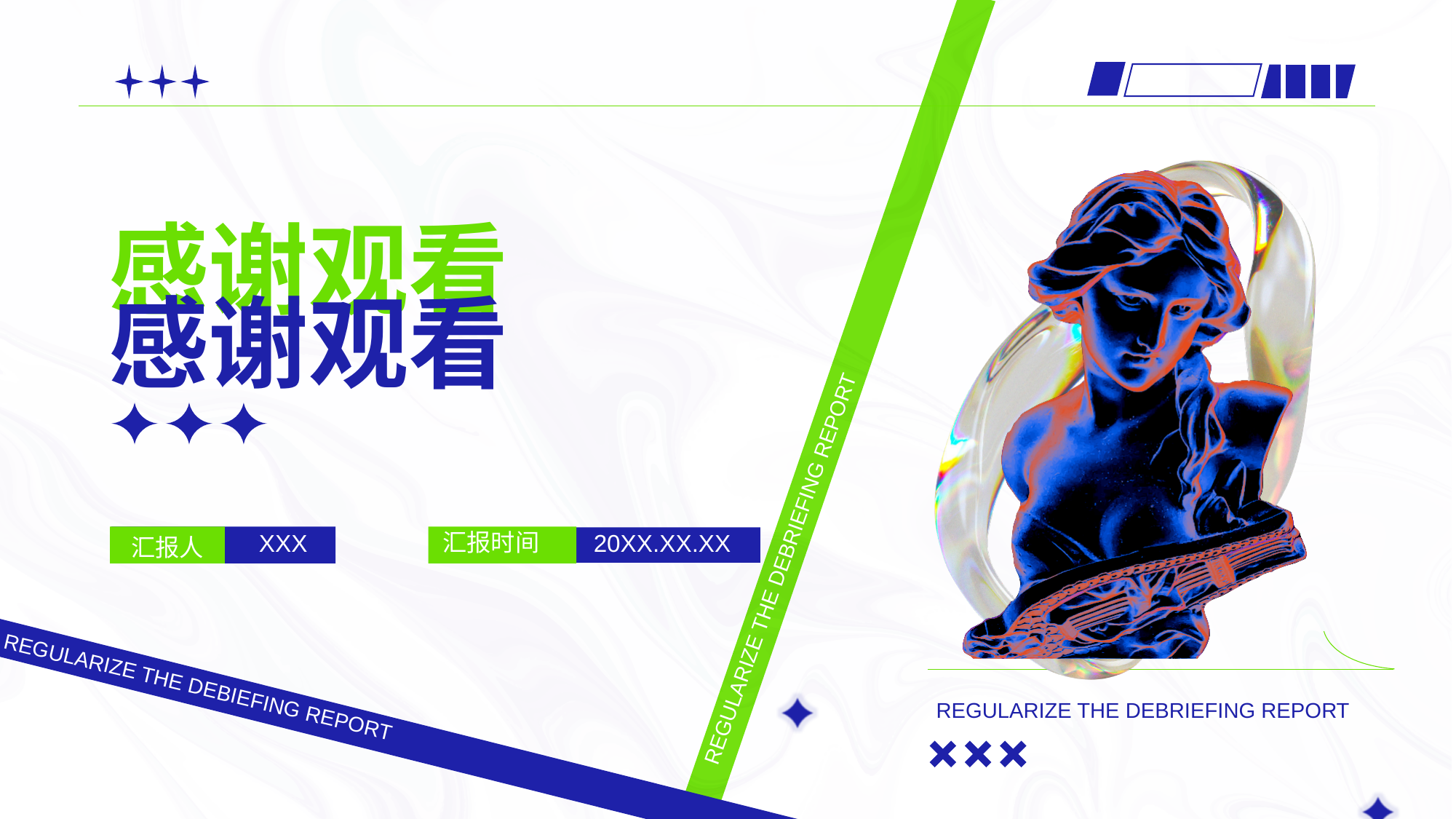

感谢观看
感谢观看
REGULARIZE THE DEBRIEFING REPORT

汇报时间
20XX.XX.XX
XXX
汇报人
REGULARIZE THE DEBRIEFING REPORT

REGULARIZE THE DEBIEFING REPORT